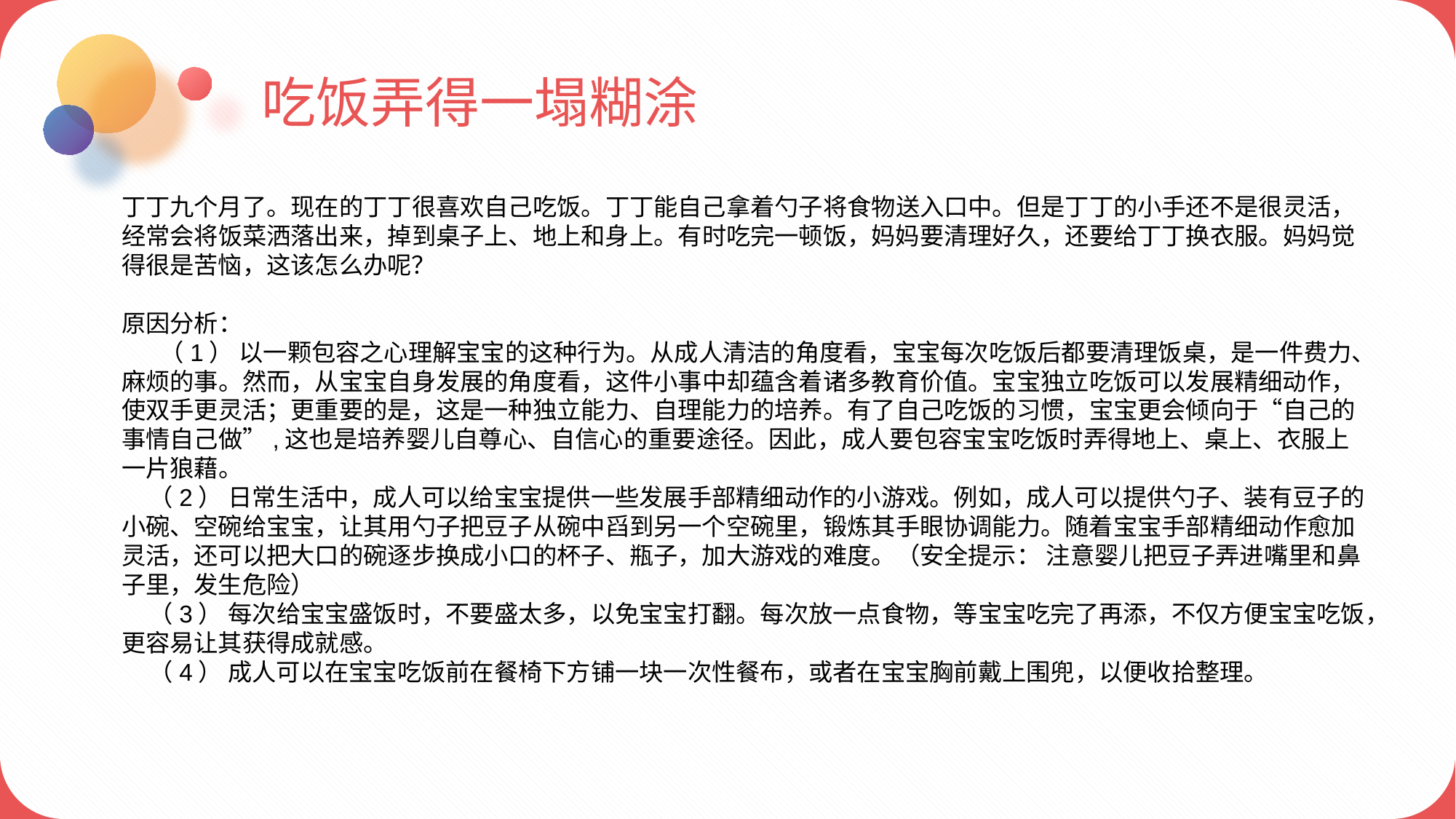

吃饭弄得一塌糊涂
丁丁九个月了。现在的丁丁很喜欢自己吃饭。丁丁能自己拿着勺子将食物送入口中。但是丁丁的小手还不是很灵活，经常会将饭菜洒落出来，掉到桌子上、地上和身上。有时吃完一顿饭，妈妈要清理好久，还要给丁丁换衣服。妈妈觉得很是苦恼，这该怎么办呢？

原因分析：
      （1） 以一颗包容之心理解宝宝的这种行为。从成人清洁的角度看，宝宝每次吃饭后都要清理饭桌，是一件费力、麻烦的事。然而，从宝宝自身发展的角度看，这件小事中却蕴含着诸多教育价值。宝宝独立吃饭可以发展精细动作，使双手更灵活；更重要的是，这是一种独立能力、自理能力的培养。有了自己吃饭的习惯，宝宝更会倾向于“自己的事情自己做”,这也是培养婴儿自尊心、自信心的重要途径。因此，成人要包容宝宝吃饭时弄得地上、桌上、衣服上一片狼藉。
    （2） 日常生活中，成人可以给宝宝提供一些发展手部精细动作的小游戏。例如，成人可以提供勺子、装有豆子的小碗、空碗给宝宝，让其用勺子把豆子从碗中舀到另一个空碗里，锻炼其手眼协调能力。随着宝宝手部精细动作愈加灵活，还可以把大口的碗逐步换成小口的杯子、瓶子，加大游戏的难度。（安全提示： 注意婴儿把豆子弄进嘴里和鼻子里，发生危险）
    （3） 每次给宝宝盛饭时，不要盛太多，以免宝宝打翻。每次放一点食物，等宝宝吃完了再添，不仅方便宝宝吃饭，更容易让其获得成就感。
    （4） 成人可以在宝宝吃饭前在餐椅下方铺一块一次性餐布，或者在宝宝胸前戴上围兜，以便收拾整理。